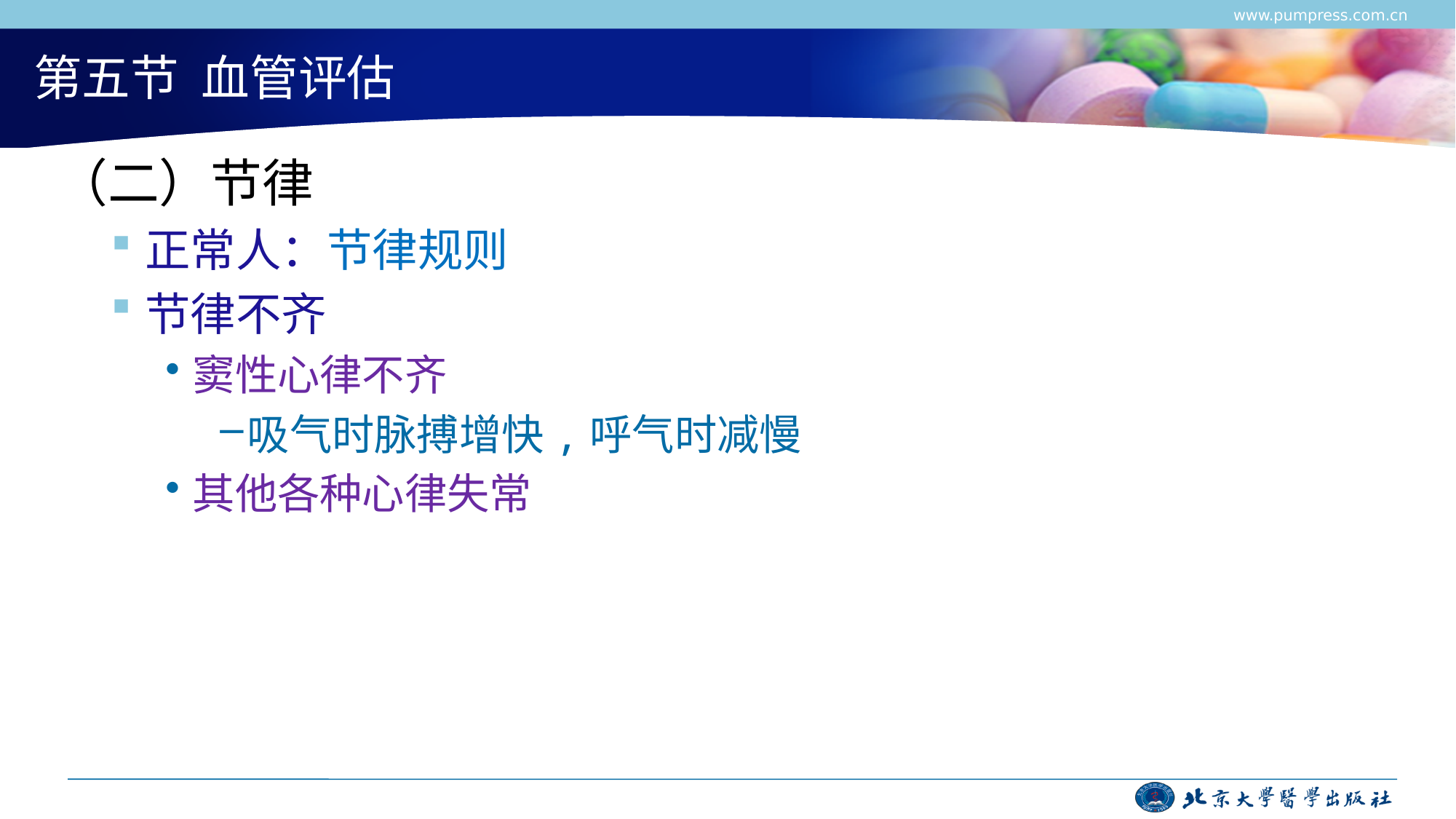

www.pumpress.com.cn
# 第五节  血管评估
（二）节律
正常人：节律规则
节律不齐
窦性心律不齐
吸气时脉搏增快,呼气时减慢
其他各种心律失常